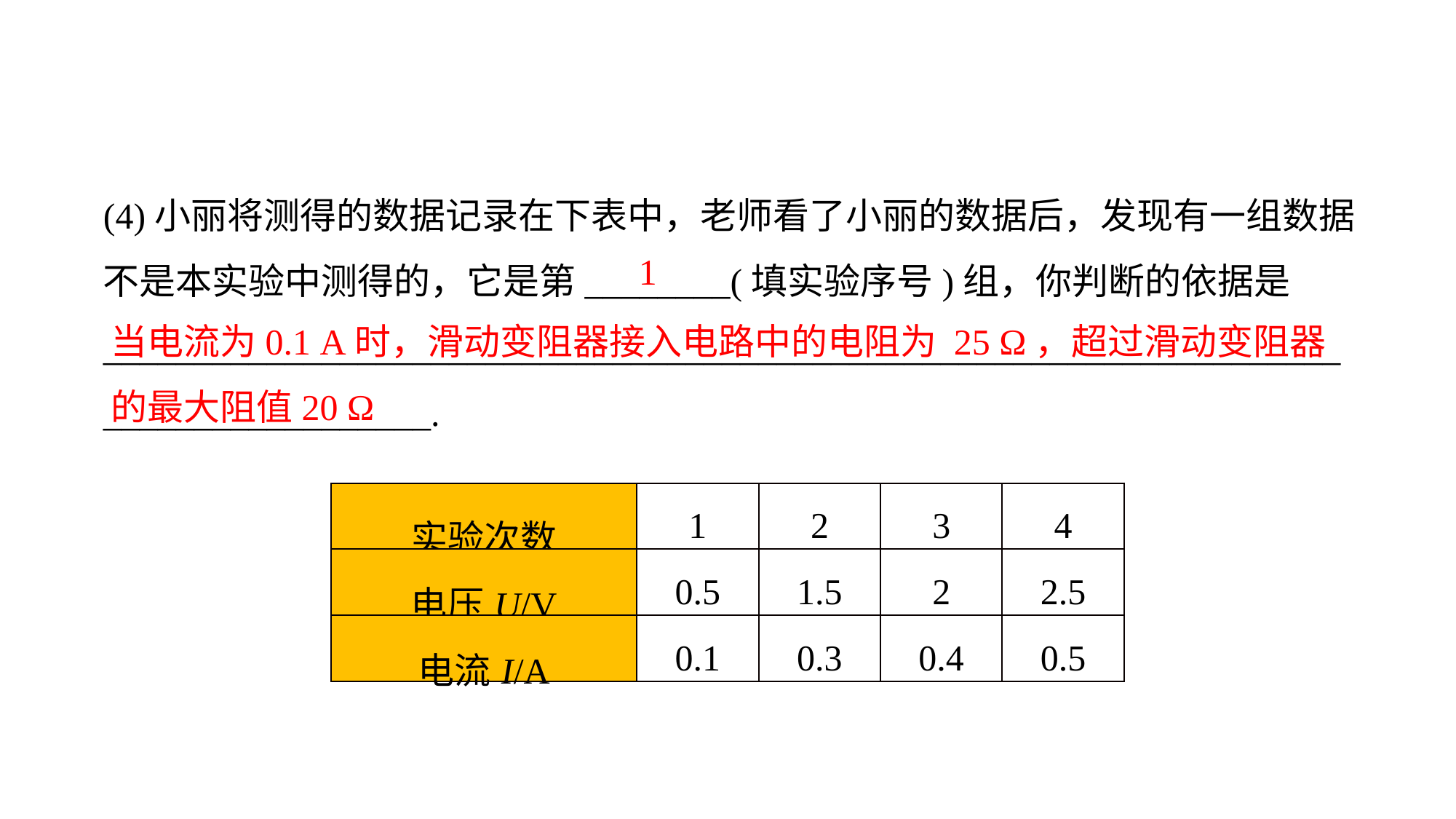

(4)小丽将测得的数据记录在下表中，老师看了小丽的数据后，发现有一组数据不是本实验中测得的，它是第________(填实验序号)组，你判断的依据是______________________________________________________________________________________.
1
当电流为0.1 A时，滑动变阻器接入电路中的电阻为 25 Ω，超过滑动变阻器的最大阻值20 Ω
| 实验次数 | 1 | 2 | 3 | 4 |
| --- | --- | --- | --- | --- |
| 电压U/V | 0.5 | 1.5 | 2 | 2.5 |
| 电流I/A | 0.1 | 0.3 | 0.4 | 0.5 |